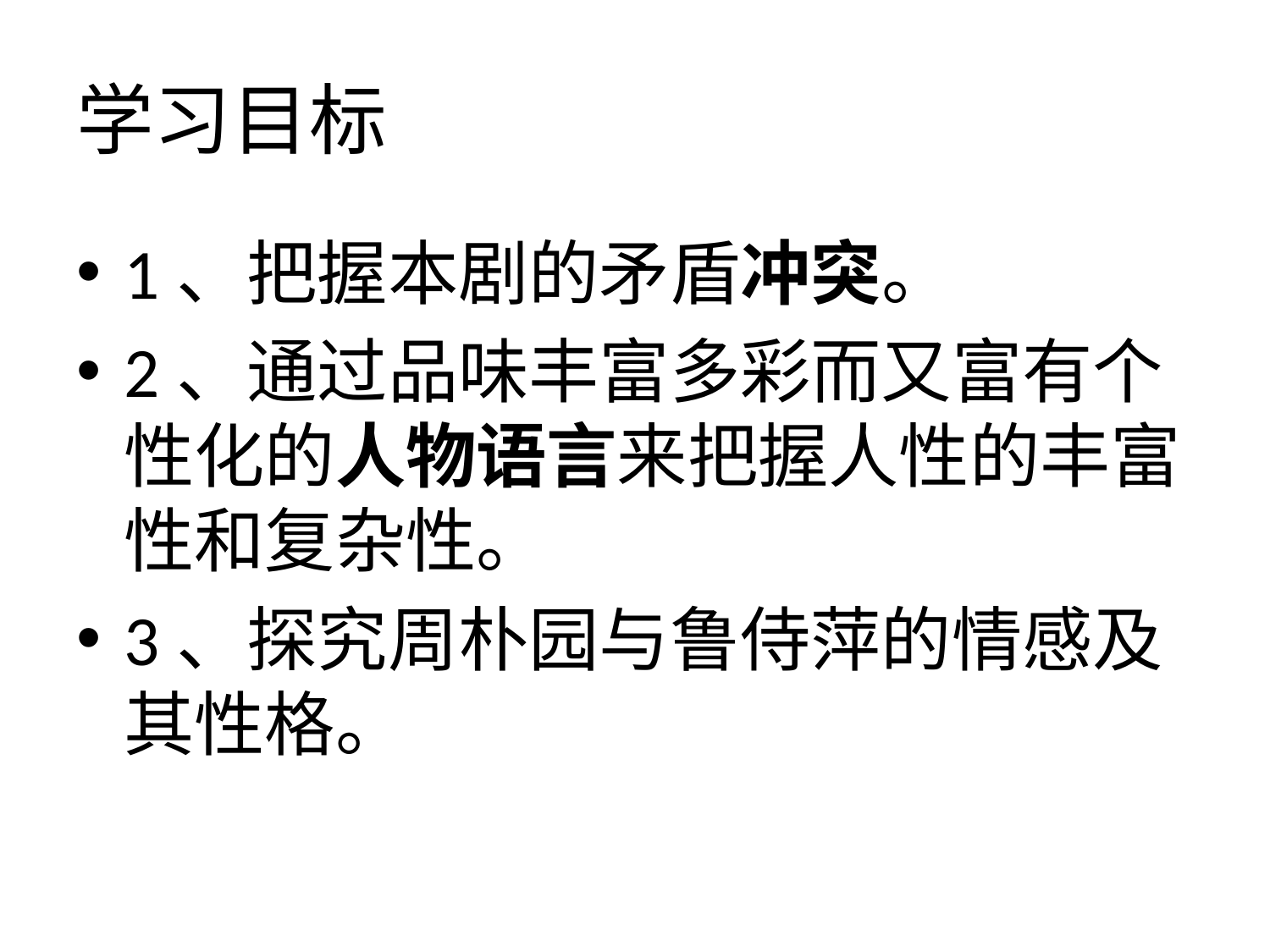

# 学习目标
1、把握本剧的矛盾冲突。
2、通过品味丰富多彩而又富有个性化的人物语言来把握人性的丰富性和复杂性。
3、探究周朴园与鲁侍萍的情感及其性格。